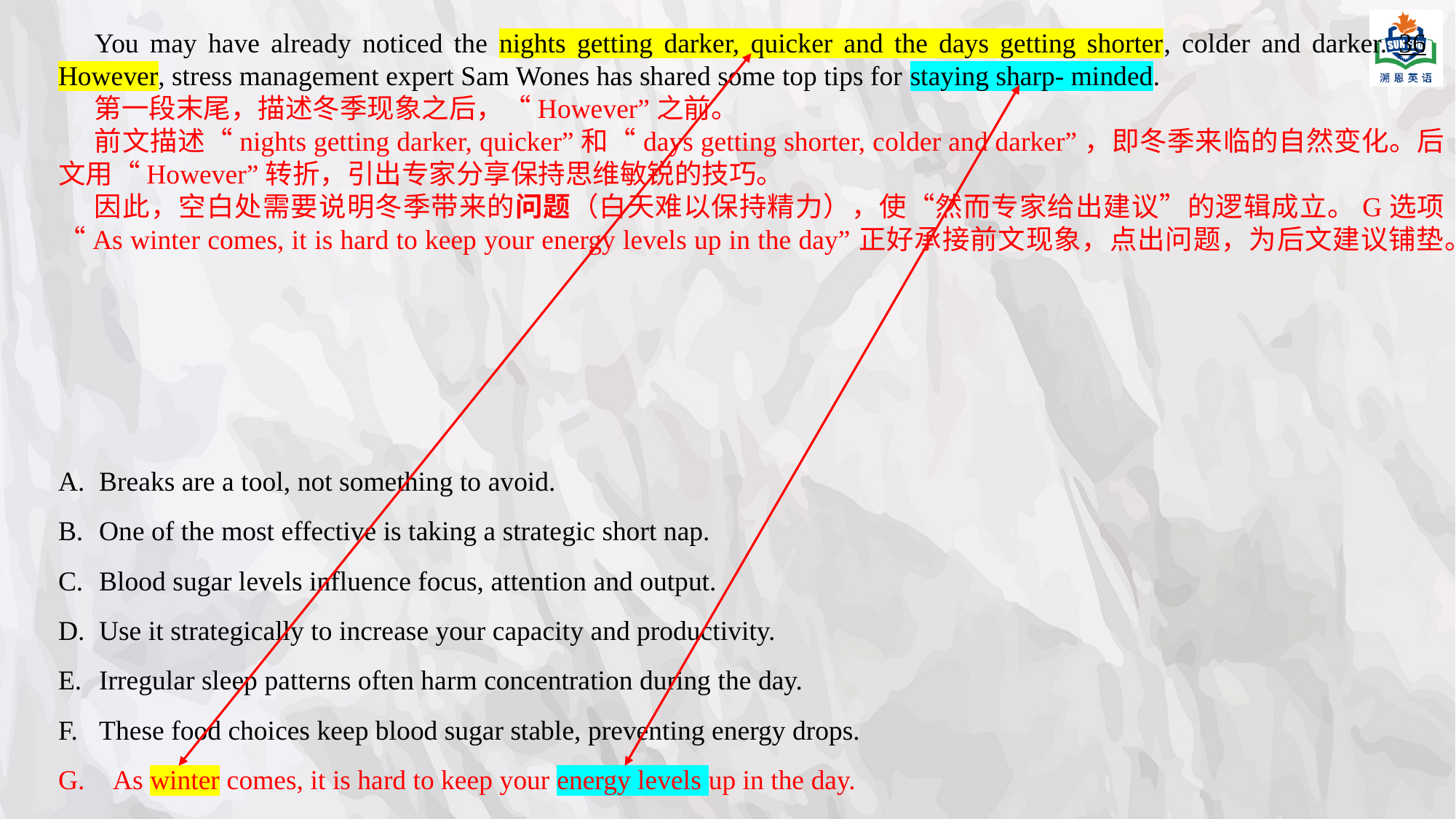

You may have already noticed the nights getting darker, quicker and the days getting shorter, colder and darker. 36	 However, stress management expert Sam Wones has shared some top tips for staying sharp- minded.
第一段末尾，描述冬季现象之后，“However”之前。
前文描述“nights getting darker, quicker”和“days getting shorter, colder and darker”，即冬季来临的自然变化。后文用“However”转折，引出专家分享保持思维敏锐的技巧。
因此，空白处需要说明冬季带来的问题（白天难以保持精力），使“然而专家给出建议”的逻辑成立。G选项“As winter comes, it is hard to keep your energy levels up in the day”正好承接前文现象，点出问题，为后文建议铺垫。

Breaks are a tool, not something to avoid.
﻿﻿﻿One of the most effective is taking a strategic short nap.
﻿﻿﻿Blood sugar levels influence focus, attention and output.
﻿﻿﻿Use it strategically to increase your capacity and productivity.
﻿﻿﻿Irregular sleep patterns often harm concentration during the day.
﻿﻿﻿These food choices keep blood sugar stable, preventing energy drops.
  As winter comes, it is hard to keep your energy levels up in the day.